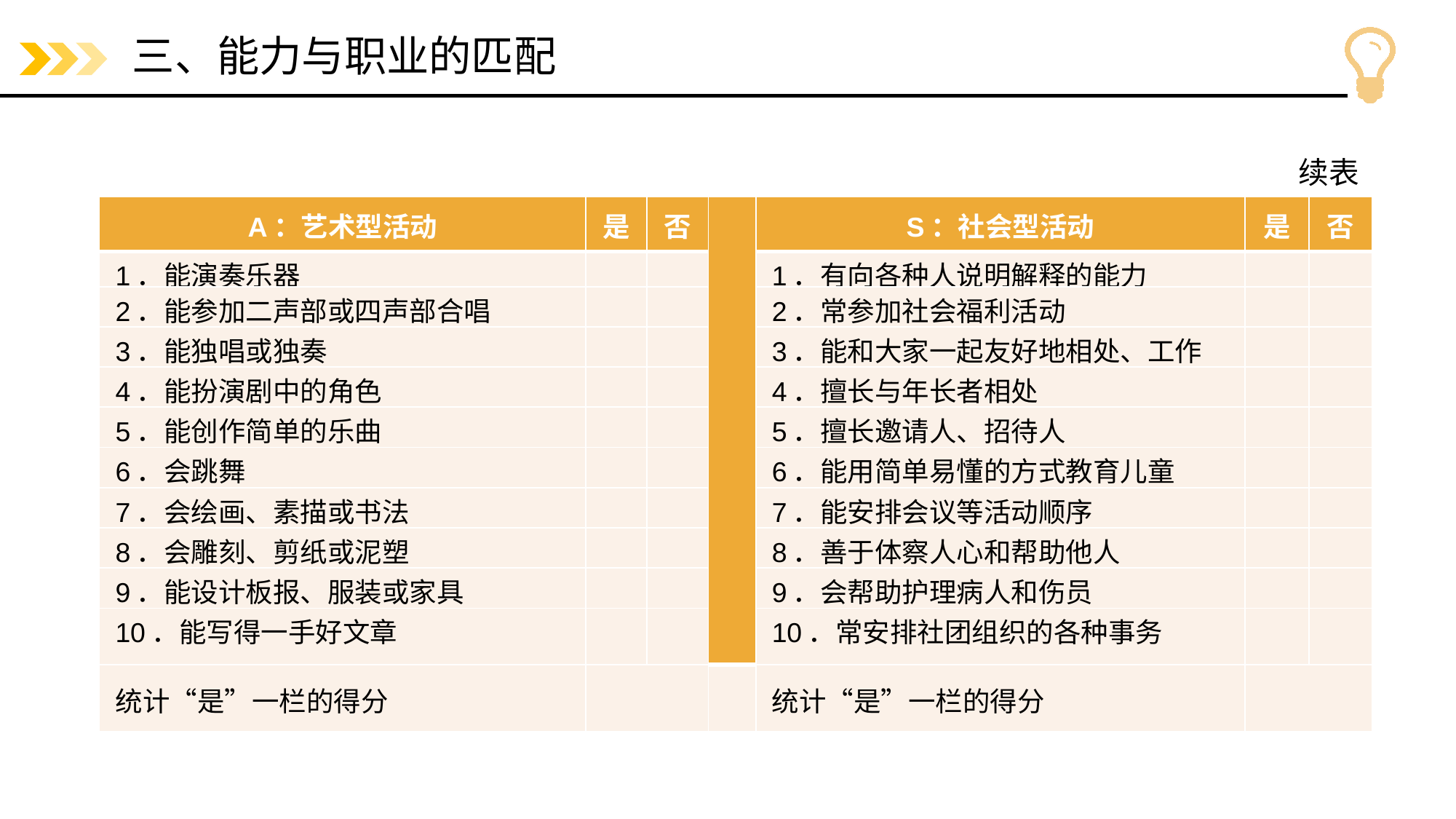

37
# 三、能力与职业的匹配
续表
| A：艺术型活动 | 是 | 否 |  | S：社会型活动 | 是 | 否 |
| --- | --- | --- | --- | --- | --- | --- |
| 1．能演奏乐器 |  |  |  | 1．有向各种人说明解释的能力 |  |  |
| 2．能参加二声部或四声部合唱 |  |  |  | 2．常参加社会福利活动 |  |  |
| 3．能独唱或独奏 |  |  |  | 3．能和大家一起友好地相处、工作 |  |  |
| 4．能扮演剧中的角色 |  |  |  | 4．擅长与年长者相处 |  |  |
| 5．能创作简单的乐曲 |  |  |  | 5．擅长邀请人、招待人 |  |  |
| 6．会跳舞 |  |  |  | 6．能用简单易懂的方式教育儿童 |  |  |
| 7．会绘画、素描或书法 |  |  |  | 7．能安排会议等活动顺序 |  |  |
| 8．会雕刻、剪纸或泥塑 |  |  |  | 8．善于体察人心和帮助他人 |  |  |
| 9．能设计板报、服装或家具 |  |  |  | 9．会帮助护理病人和伤员 |  |  |
| 10．能写得一手好文章 |  |  |  | 10．常安排社团组织的各种事务 |  |  |
| 统计“是”一栏的得分 |  |  |  | 统计“是”一栏的得分 |  |  |